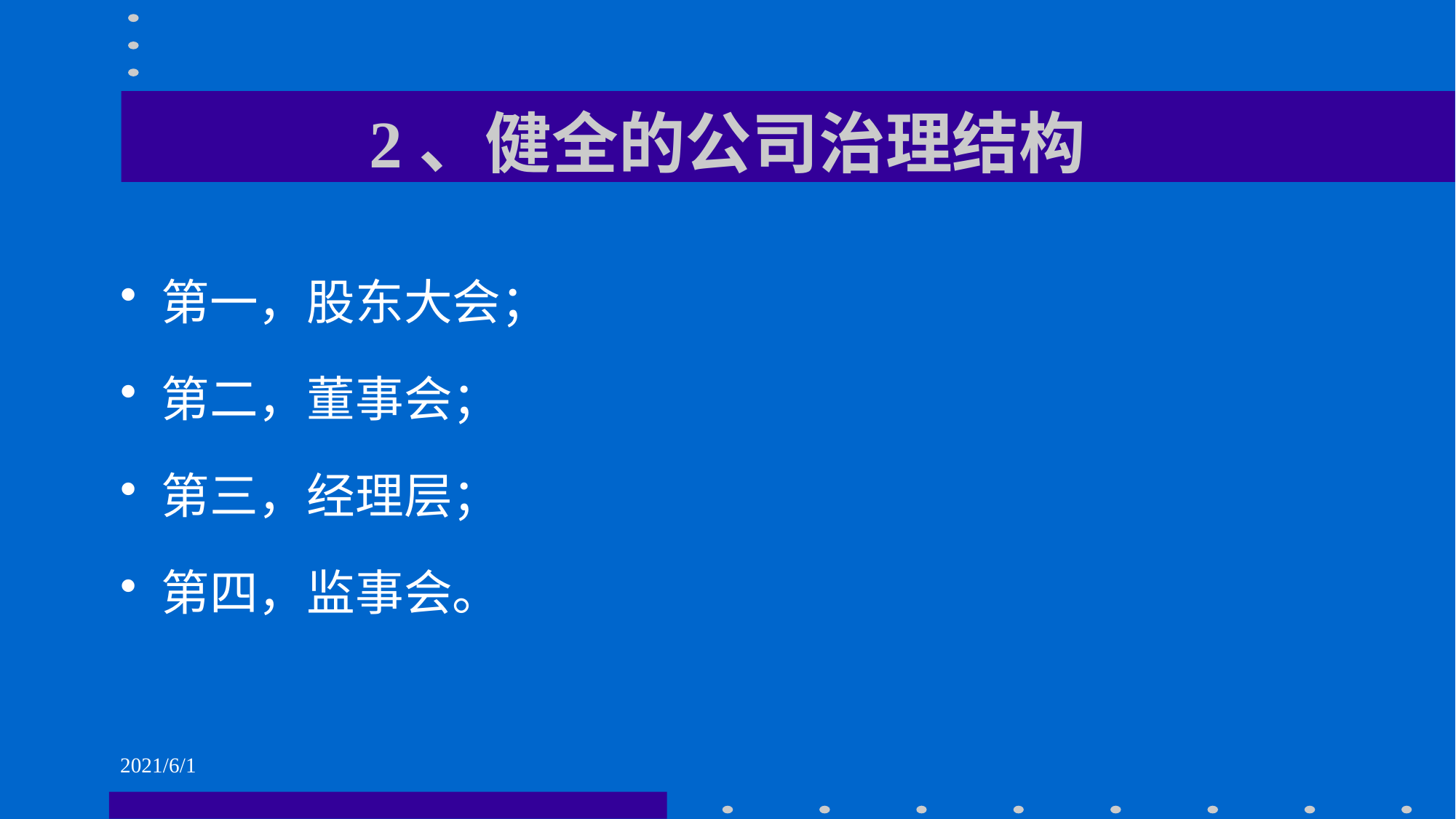

# 2、健全的公司治理结构
第一，股东大会；
第二，董事会；
第三，经理层；
第四，监事会。
2021/6/1